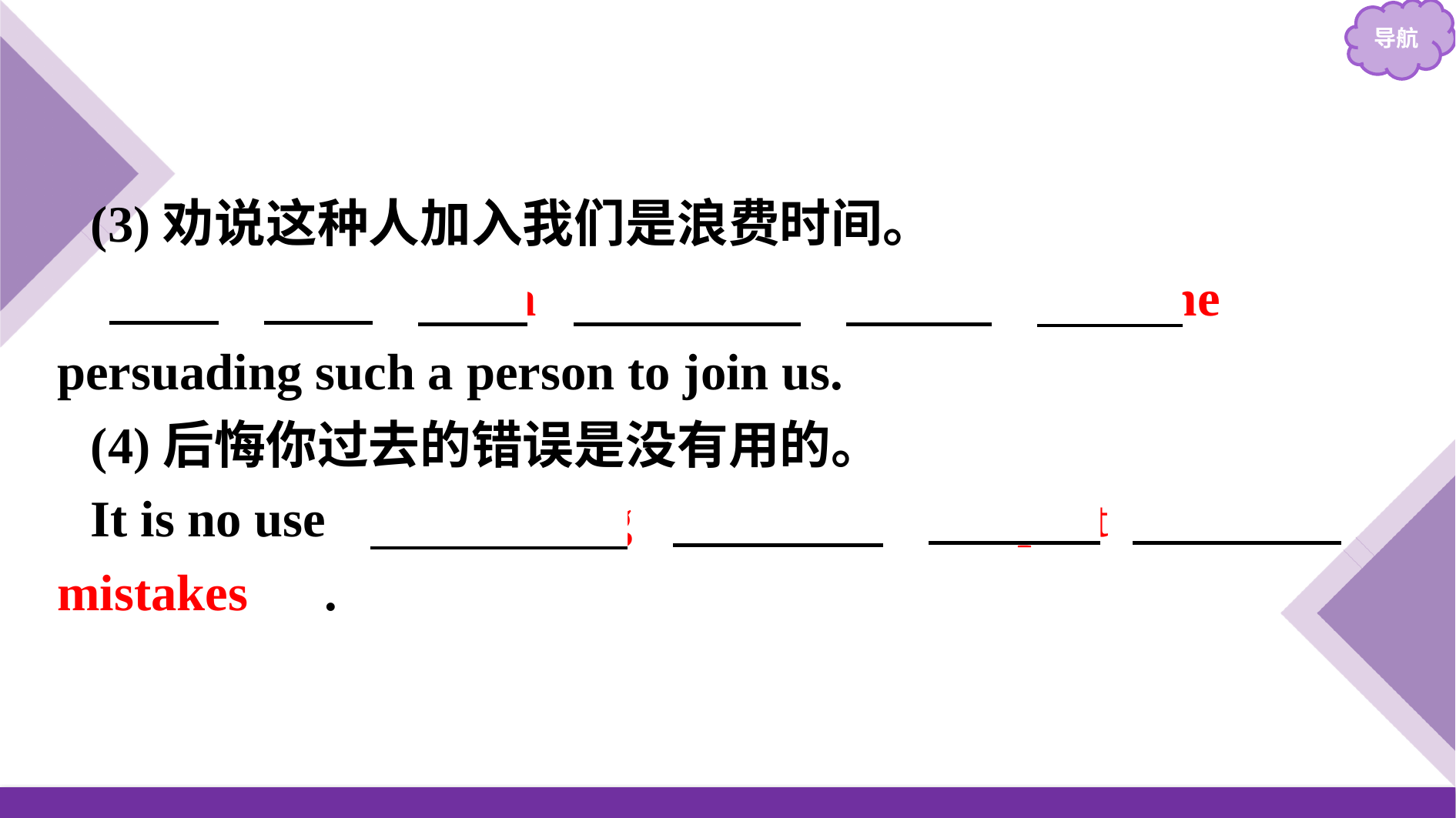

(3)劝说这种人加入我们是浪费时间。
　It　 　is　 　a　 　waste　 　of　 　time　 persuading such a person to join us.
(4)后悔你过去的错误是没有用的。
It is no use 　regretting　 　your　 　past　 mistakes　.